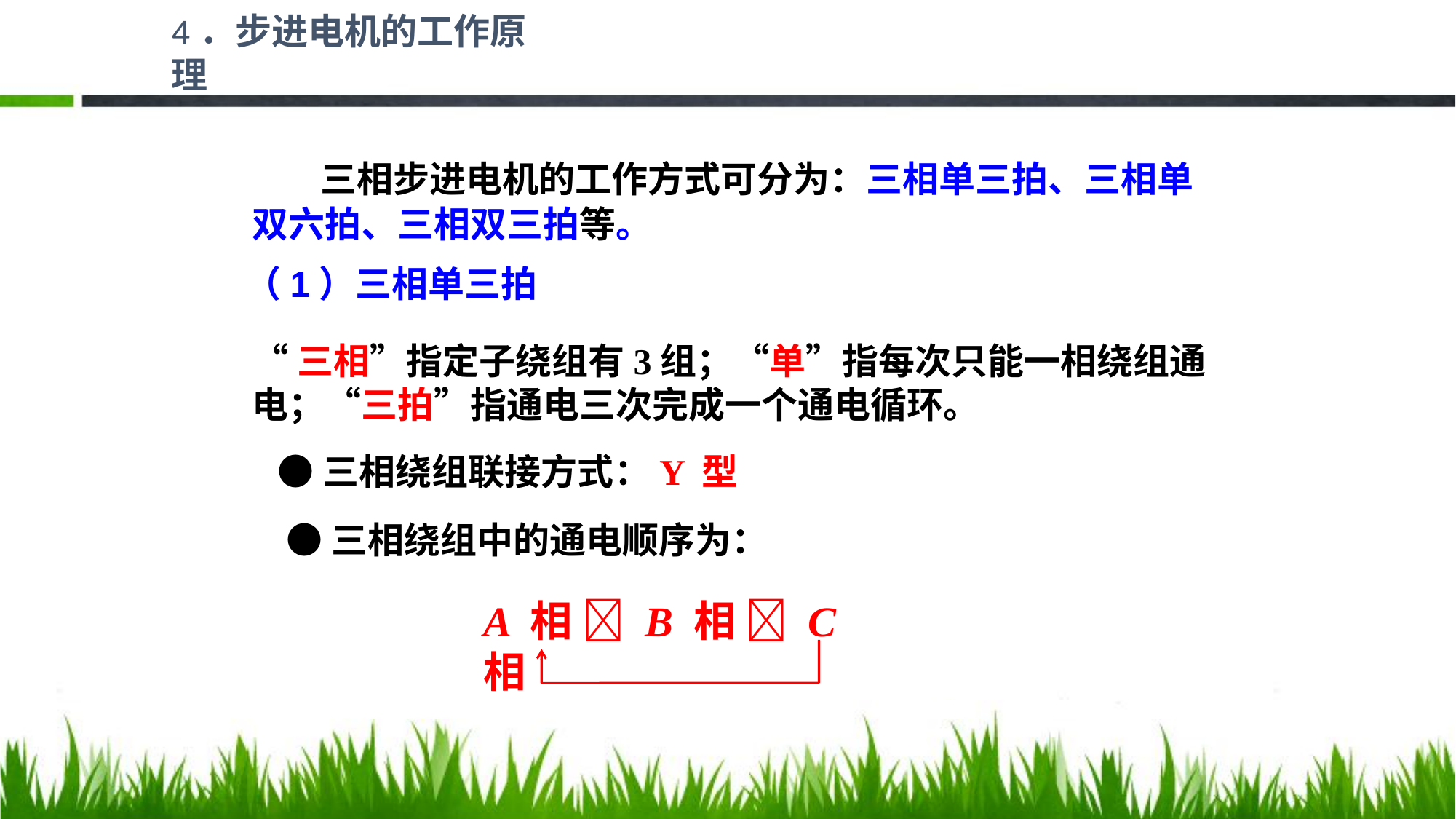

4．步进电机的工作原理
      三相步进电机的工作方式可分为：三相单三拍、三相单双六拍、三相双三拍等。
（1）三相单三拍
“三相”指定子绕组有3组；“单”指每次只能一相绕组通电；“三拍”指通电三次完成一个通电循环。
●三相绕组联接方式：Y 型
●三相绕组中的通电顺序为：
A 相 → B 相 → C 相